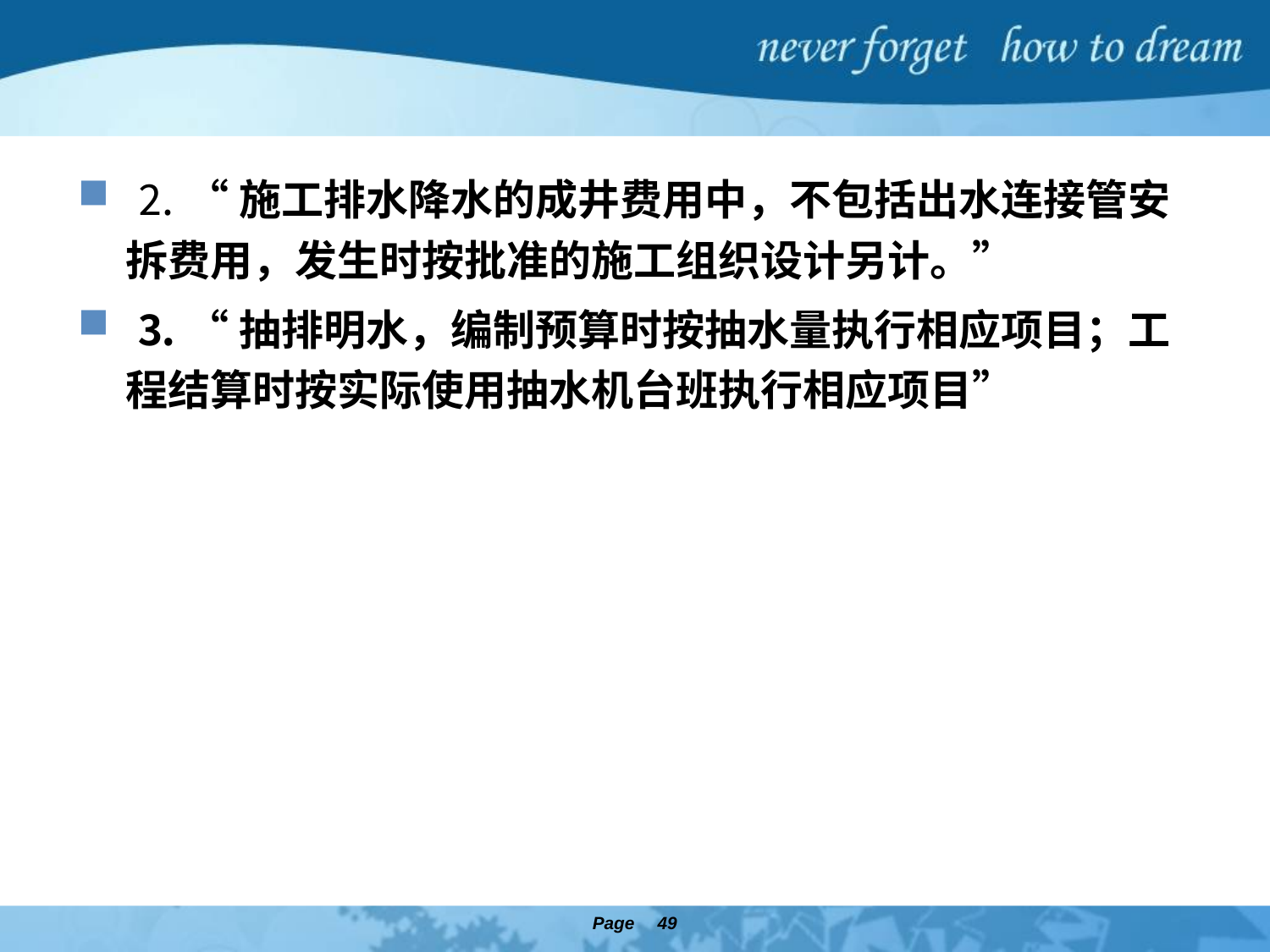

⒉ “施工排水降水的成井费用中，不包括出水连接管安拆费用，发生时按批准的施工组织设计另计。”
 ⒊ “抽排明水，编制预算时按抽水量执行相应项目；工程结算时按实际使用抽水机台班执行相应项目”